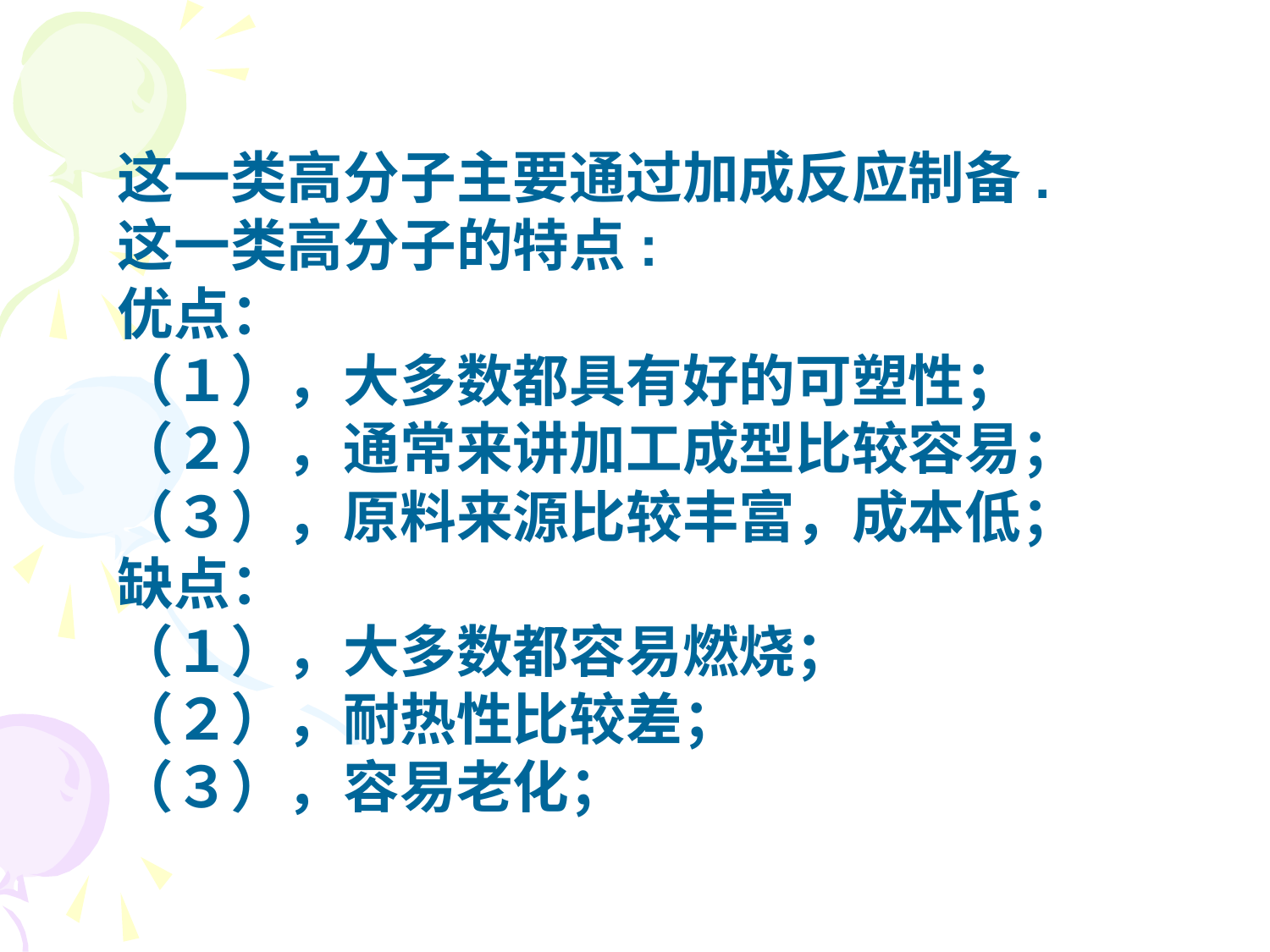

这一类高分子主要通过加成反应制备.
这一类高分子的特点:
优点：
（１），大多数都具有好的可塑性；
（２），通常来讲加工成型比较容易；
（３），原料来源比较丰富，成本低；
缺点：
（１），大多数都容易燃烧；
（２），耐热性比较差；
（３），容易老化；